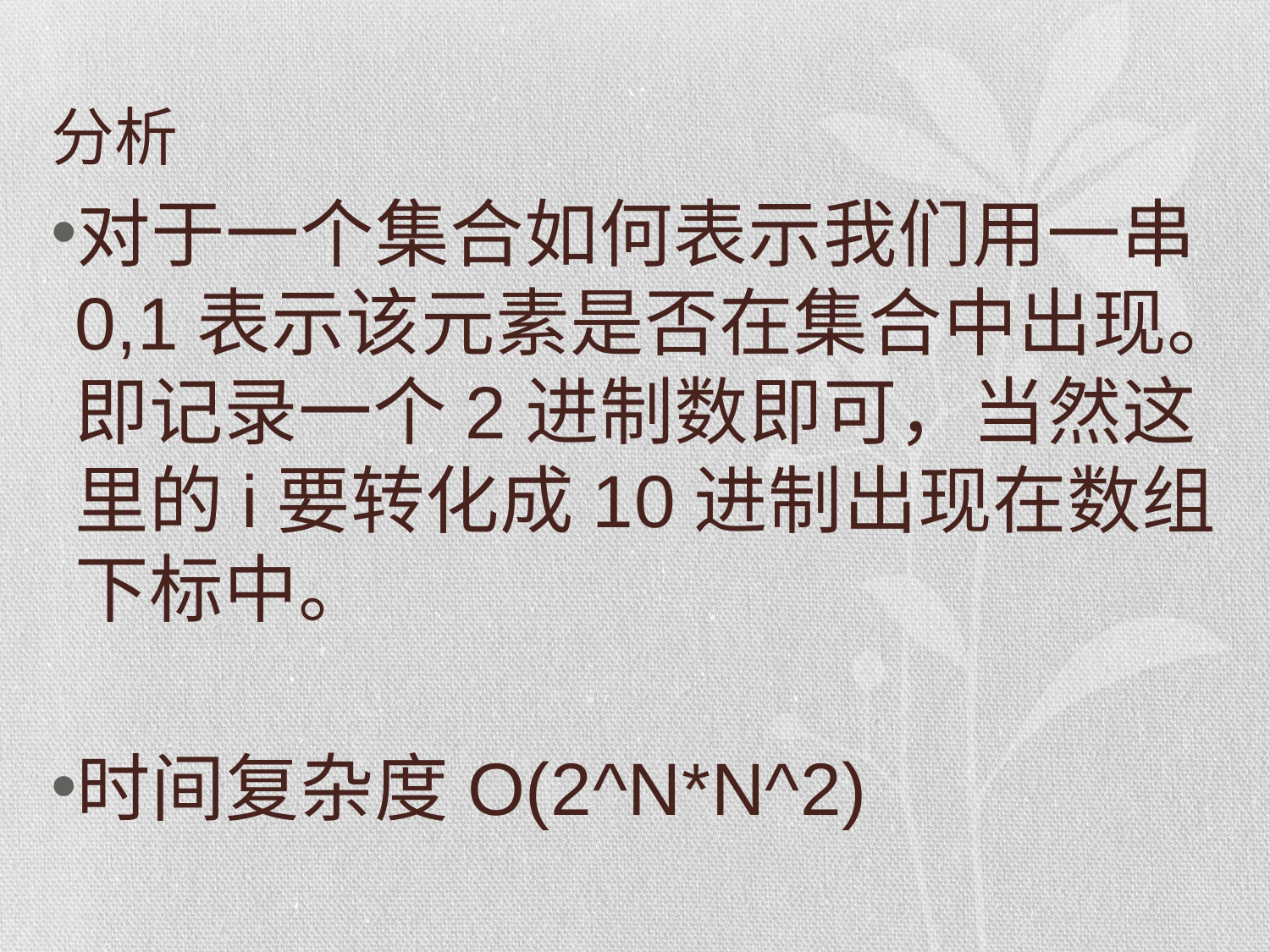

# 分析
对于一个集合如何表示我们用一串0,1表示该元素是否在集合中出现。即记录一个2进制数即可，当然这里的i要转化成10进制出现在数组下标中。

时间复杂度O(2^N*N^2)